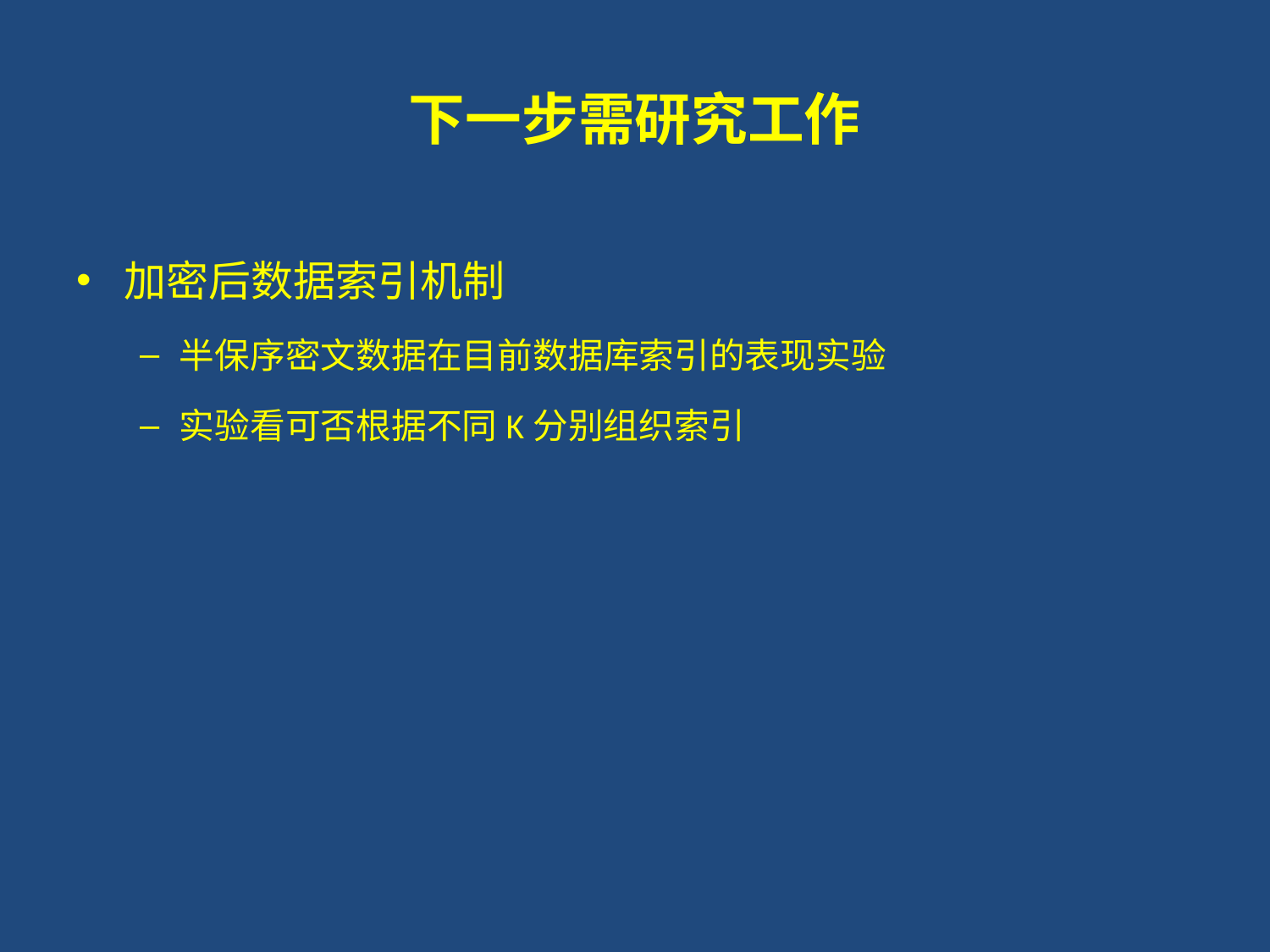

# 下一步需研究工作
加密后数据索引机制
半保序密文数据在目前数据库索引的表现实验
实验看可否根据不同K分别组织索引